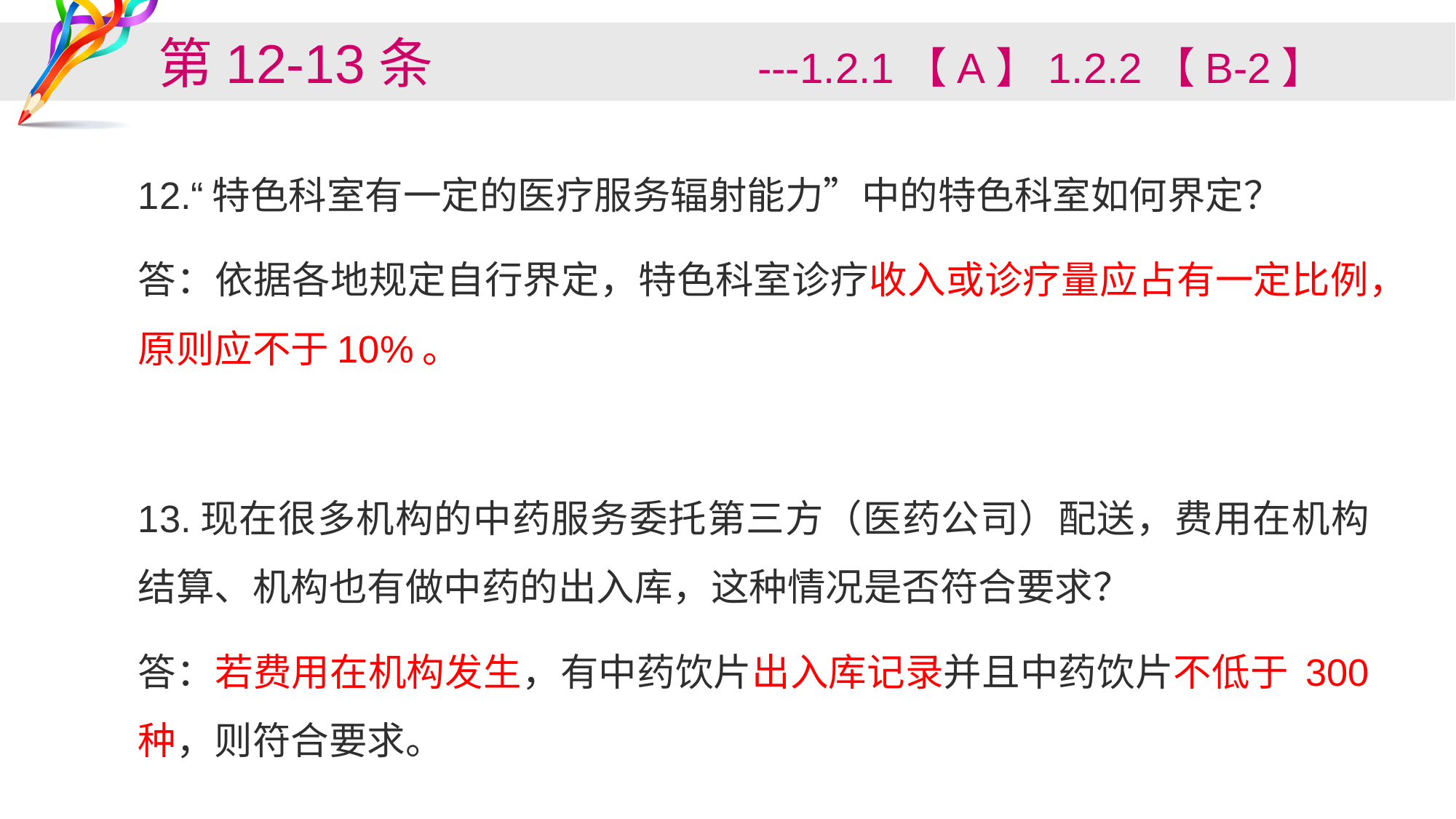

# 第12-13条                          ---1.2.1【A】1.2.2【B-2】
12.“特色科室有一定的医疗服务辐射能力”中的特色科室如何界定？
答：依据各地规定自行界定，特色科室诊疗收入或诊疗量应占有一定比例，原则应不于10%。

13.现在很多机构的中药服务委托第三方（医药公司）配送，费用在机构结算、机构也有做中药的出入库，这种情况是否符合要求？
答：若费用在机构发生，有中药饮片出入库记录并且中药饮片不低于 300 种，则符合要求。